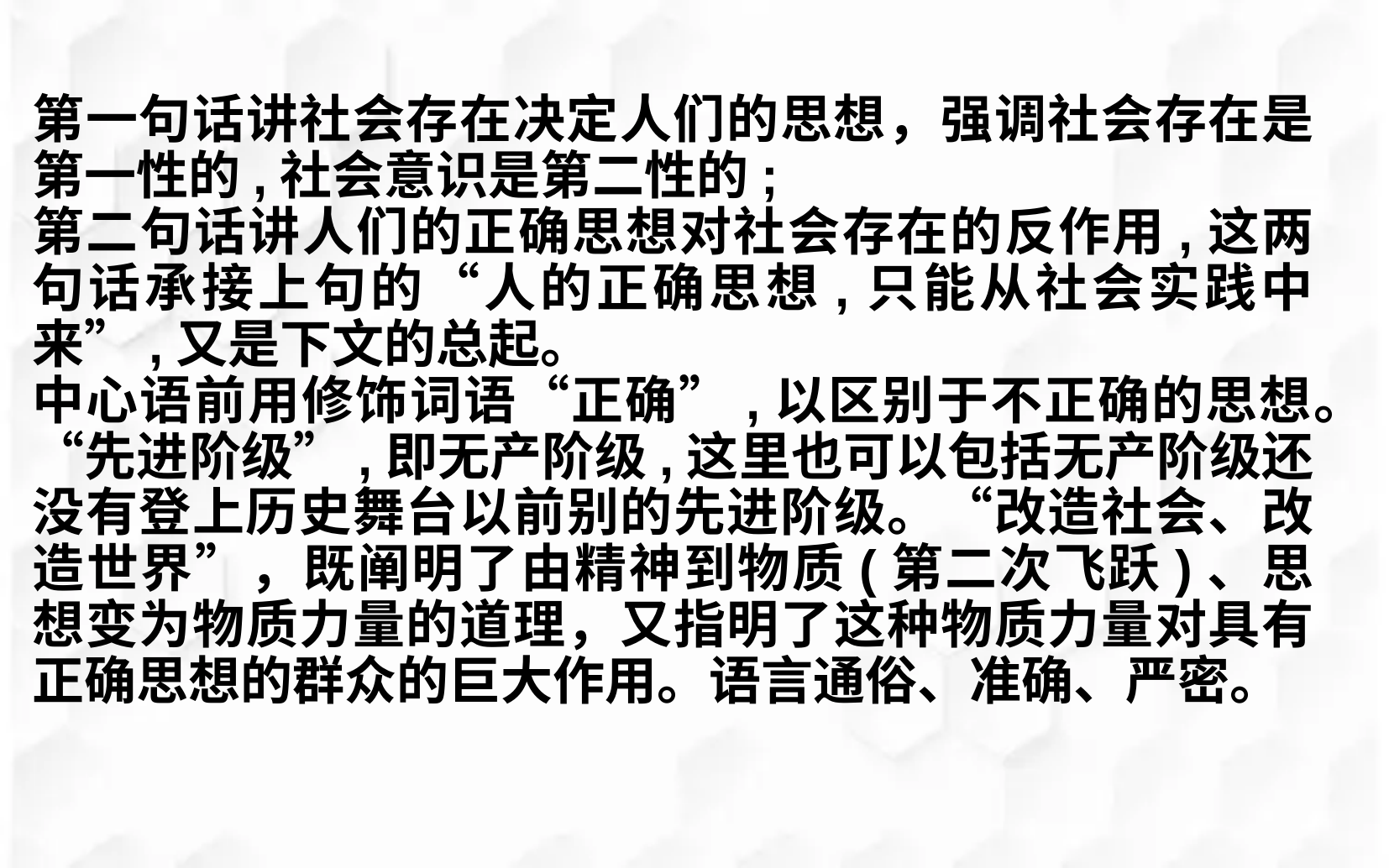

第一句话讲社会存在决定人们的思想，强调社会存在是第一性的,社会意识是第二性的;
第二句话讲人们的正确思想对社会存在的反作用,这两句话承接上句的“人的正确思想,只能从社会实践中来”,又是下文的总起。
中心语前用修饰词语“正确”,以区别于不正确的思想。“先进阶级”,即无产阶级,这里也可以包括无产阶级还没有登上历史舞台以前别的先进阶级。“改造社会、改造世界”，既阐明了由精神到物质(第二次飞跃)、思想变为物质力量的道理，又指明了这种物质力量对具有正确思想的群众的巨大作用。语言通俗、准确、严密。